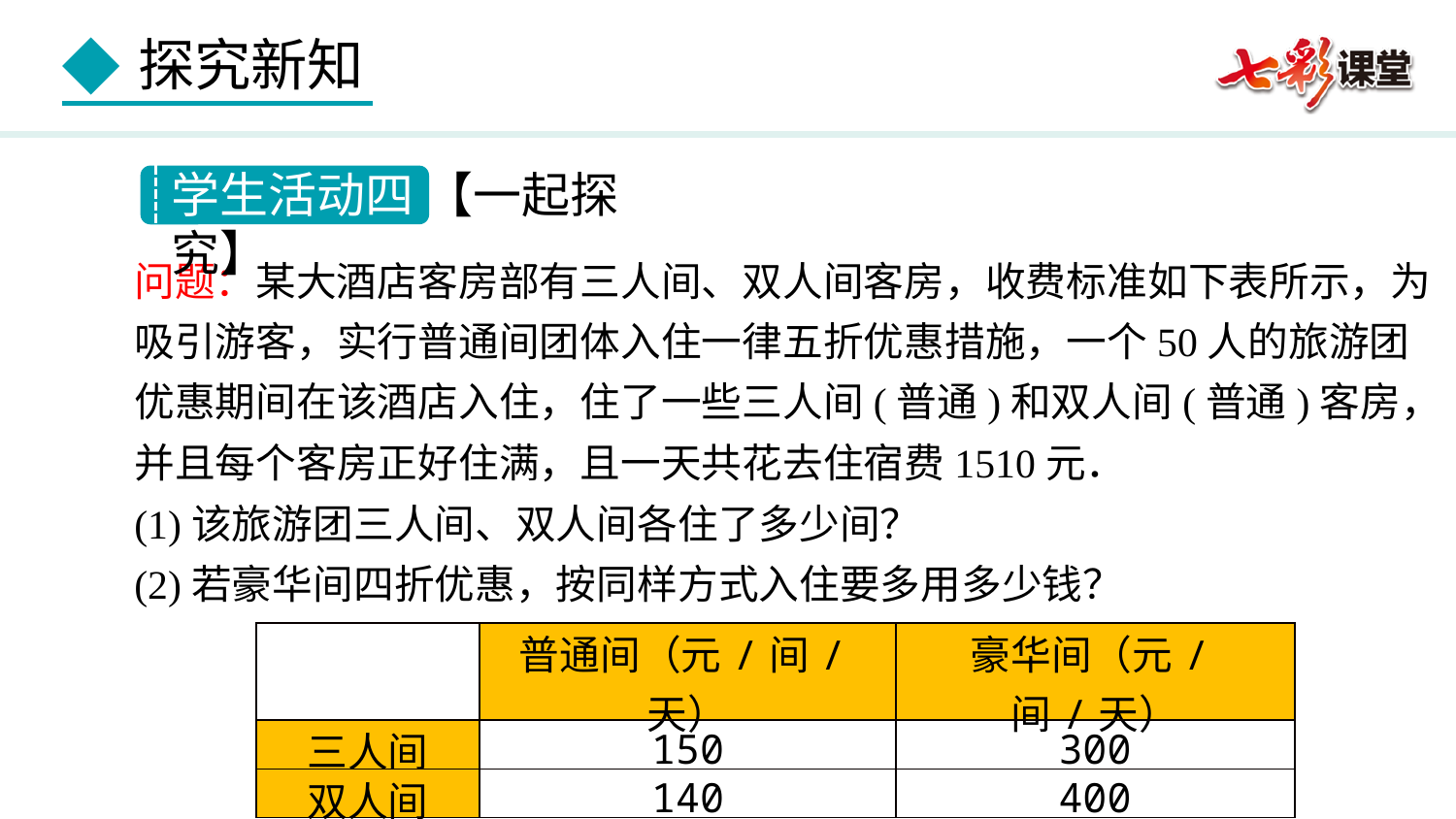

学生活动四 【一起探究】

问题：某大酒店客房部有三人间、双人间客房，收费标准如下表所示，为吸引游客，实行普通间团体入住一律五折优惠措施，一个50人的旅游团优惠期间在该酒店入住，住了一些三人间(普通)和双人间(普通)客房，并且每个客房正好住满，且一天共花去住宿费1510元．
(1)该旅游团三人间、双人间各住了多少间？
(2)若豪华间四折优惠，按同样方式入住要多用多少钱？
|  | 普通间（元/间/天） | 豪华间（元/间/天） |
| --- | --- | --- |
| 三人间 | 150 | 300 |
| 双人间 | 140 | 400 |